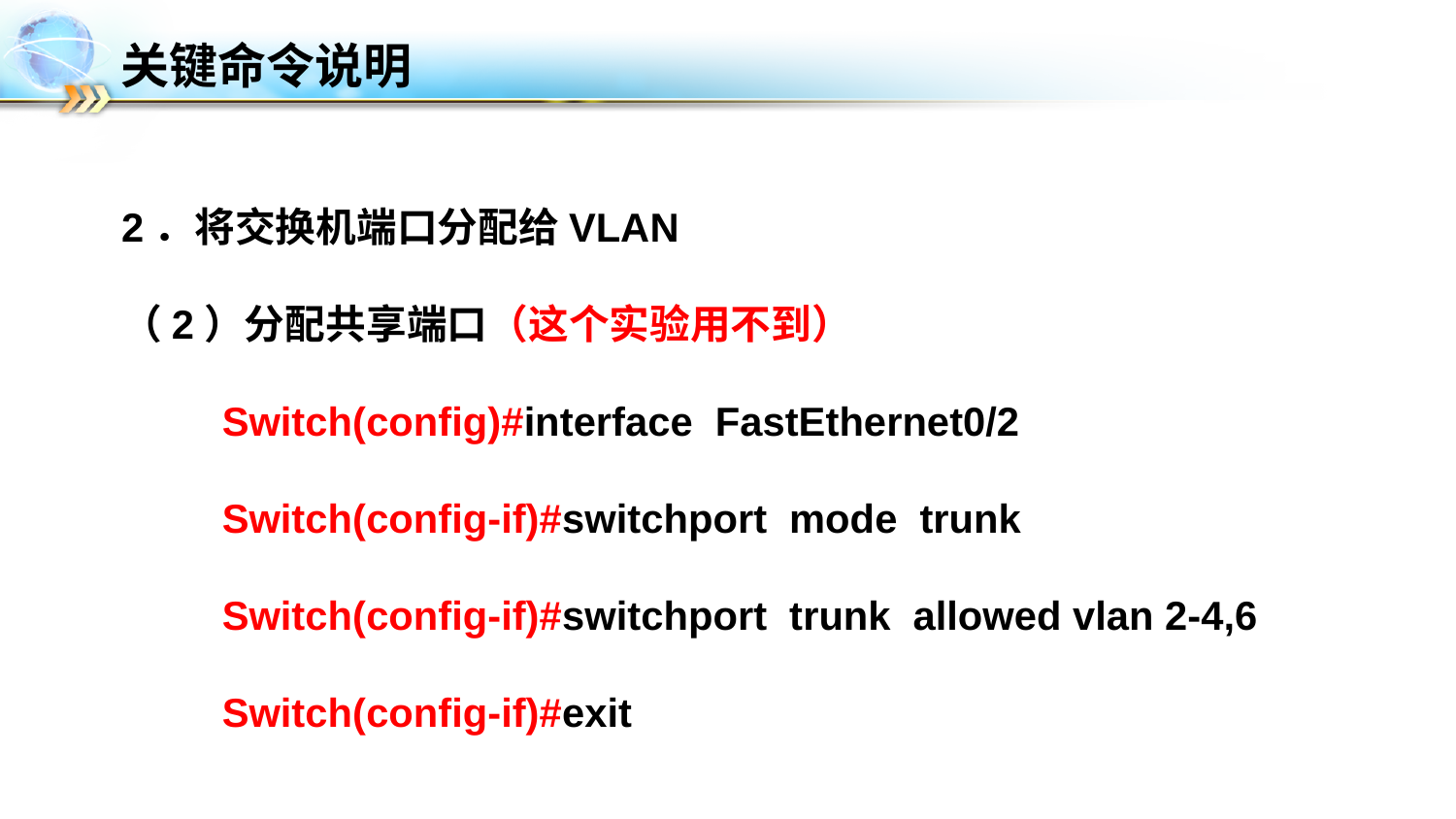

# 关键命令说明
2．将交换机端口分配给VLAN
（2）分配共享端口（这个实验用不到）
         Switch(config)#interface  FastEthernet0/2
         Switch(config-if)#switchport  mode  trunk
         Switch(config-if)#switchport  trunk  allowed vlan 2-4,6
         Switch(config-if)#exit